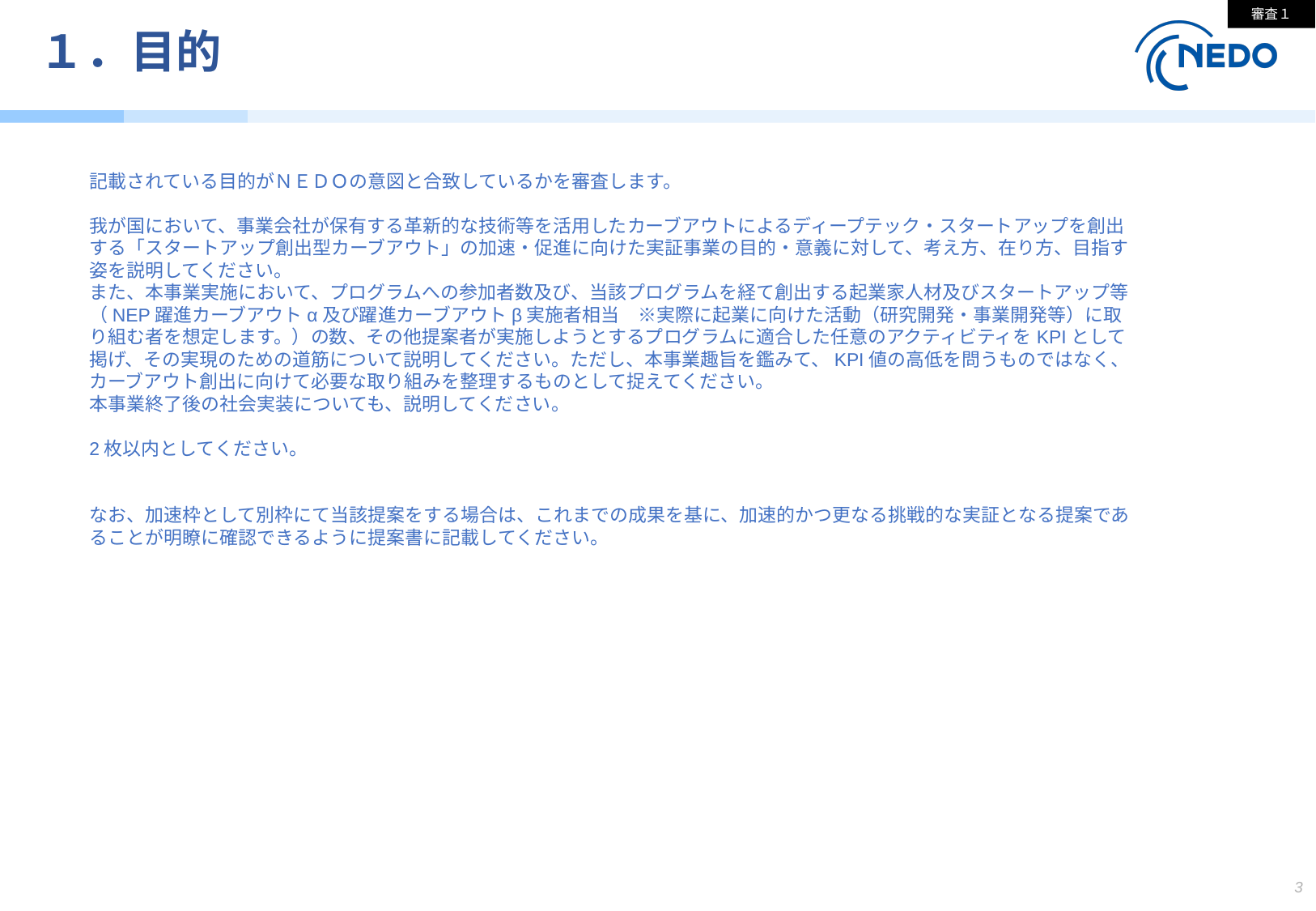

審査１
# １．目的
記載されている目的がＮＥＤＯの意図と合致しているかを審査します。

我が国において、事業会社が保有する革新的な技術等を活用したカーブアウトによるディープテック・スタートアップを創出する「スタートアップ創出型カーブアウト」の加速・促進に向けた実証事業の目的・意義に対して、考え方、在り方、目指す姿を説明してください。
また、本事業実施において、プログラムへの参加者数及び、当該プログラムを経て創出する起業家人材及びスタートアップ等（NEP躍進カーブアウトα及び躍進カーブアウトβ実施者相当　※実際に起業に向けた活動（研究開発・事業開発等）に取り組む者を想定します。）の数、その他提案者が実施しようとするプログラムに適合した任意のアクティビティをKPIとして掲げ、その実現のための道筋について説明してください。ただし、本事業趣旨を鑑みて、KPI値の高低を問うものではなく、カーブアウト創出に向けて必要な取り組みを整理するものとして捉えてください。
本事業終了後の社会実装についても、説明してください。

2枚以内としてください。

なお、加速枠として別枠にて当該提案をする場合は、これまでの成果を基に、加速的かつ更なる挑戦的な実証となる提案であることが明瞭に確認できるように提案書に記載してください。

3